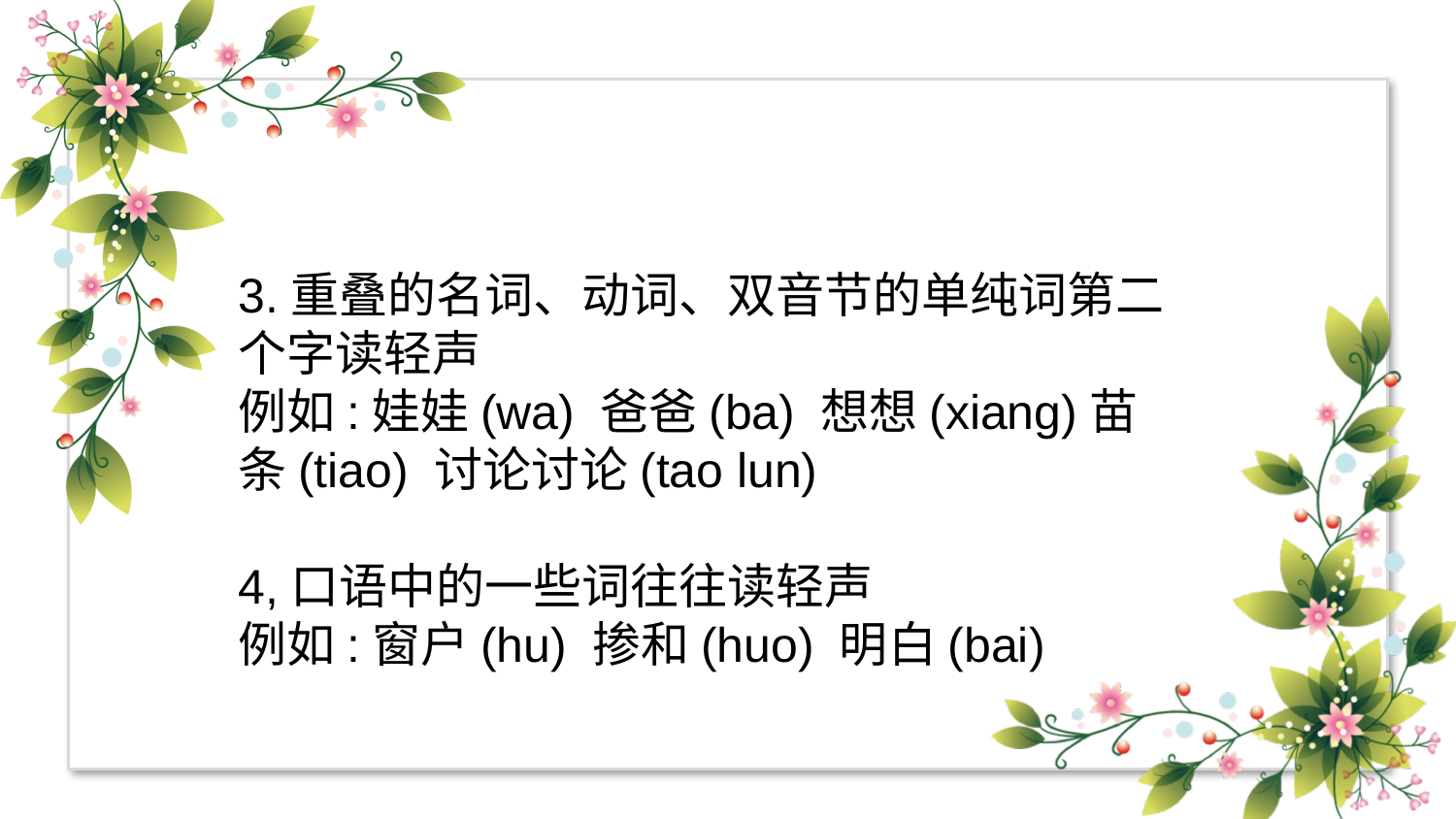

3.重叠的名词、动词、双音节的单纯词第二个字读轻声
例如:娃娃(wa) 爸爸(ba) 想想(xiang)苗条(tiao) 讨论讨论(tao lun)

4,口语中的一些词往往读轻声
例如:窗户(hu) 掺和(huo) 明白(bai)